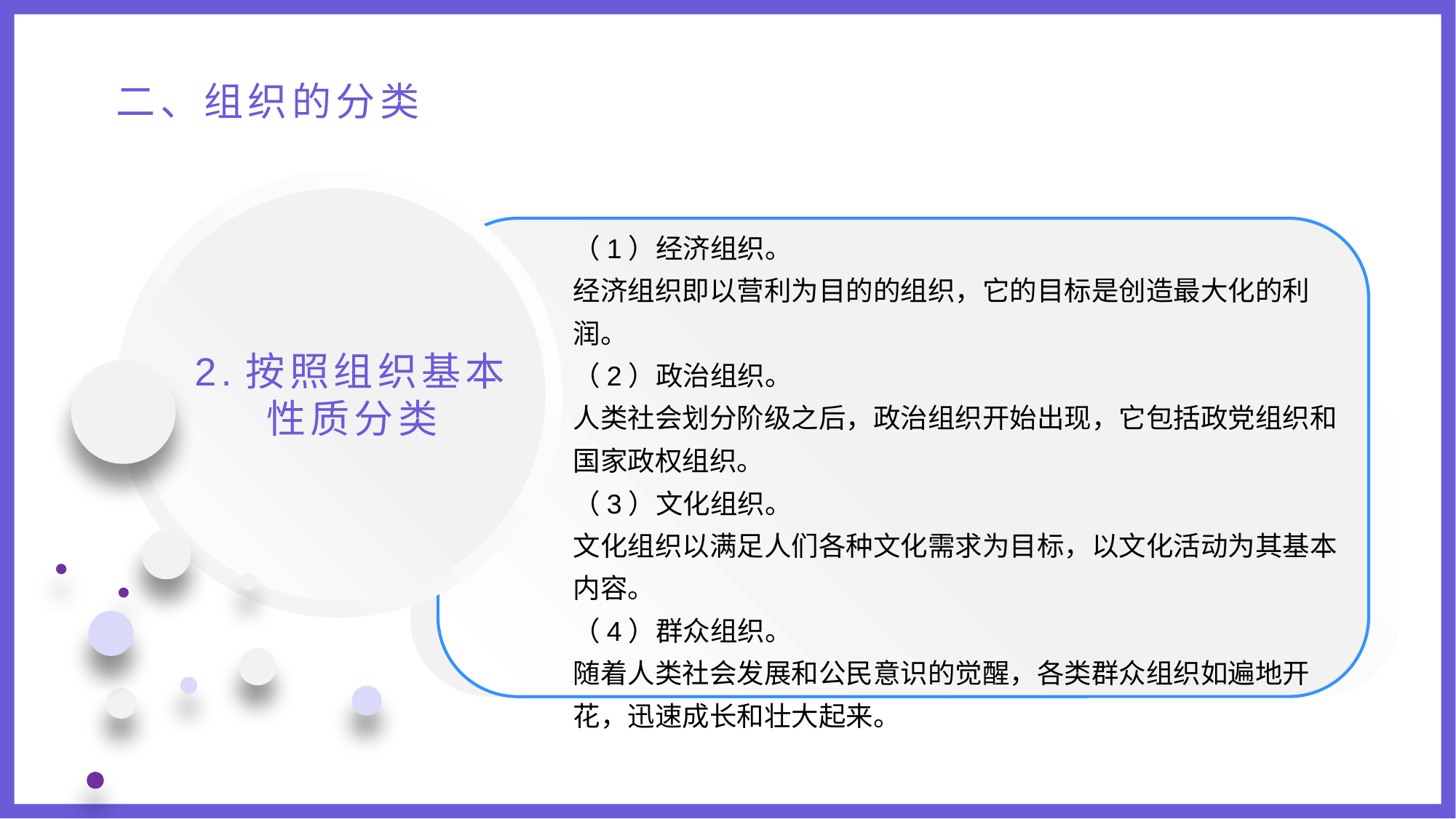

二、组织的分类

（1）经济组织。
经济组织即以营利为目的的组织，它的目标是创造最大化的利润。
（2）政治组织。
人类社会划分阶级之后，政治组织开始出现，它包括政党组织和国家政权组织。
（3）文化组织。
文化组织以满足人们各种文化需求为目标，以文化活动为其基本内容。
（4）群众组织。
随着人类社会发展和公民意识的觉醒，各类群众组织如遍地开花，迅速成长和壮大起来。

2.按照组织基本性质分类